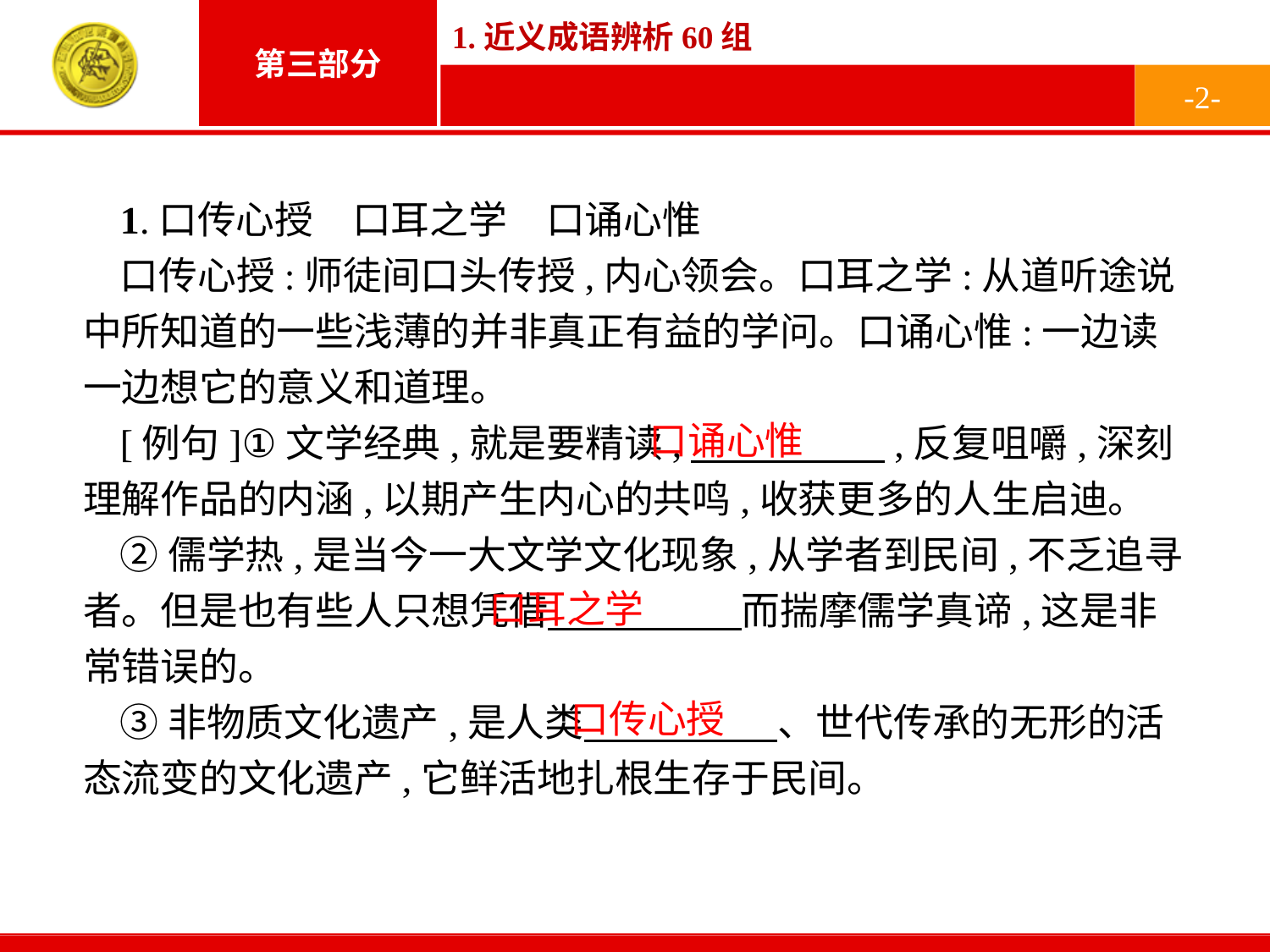

-2-
1.口传心授　口耳之学　口诵心惟
口传心授:师徒间口头传授,内心领会。口耳之学:从道听途说中所知道的一些浅薄的并非真正有益的学问。口诵心惟:一边读一边想它的意义和道理。
[例句]①文学经典,就是要精读,　　　　　,反复咀嚼,深刻理解作品的内涵,以期产生内心的共鸣,收获更多的人生启迪。
②儒学热,是当今一大文学文化现象,从学者到民间,不乏追寻者。但是也有些人只想凭借　　　　　而揣摩儒学真谛,这是非常错误的。
③非物质文化遗产,是人类　　　　　、世代传承的无形的活态流变的文化遗产,它鲜活地扎根生存于民间。
口诵心惟
口耳之学
口传心授